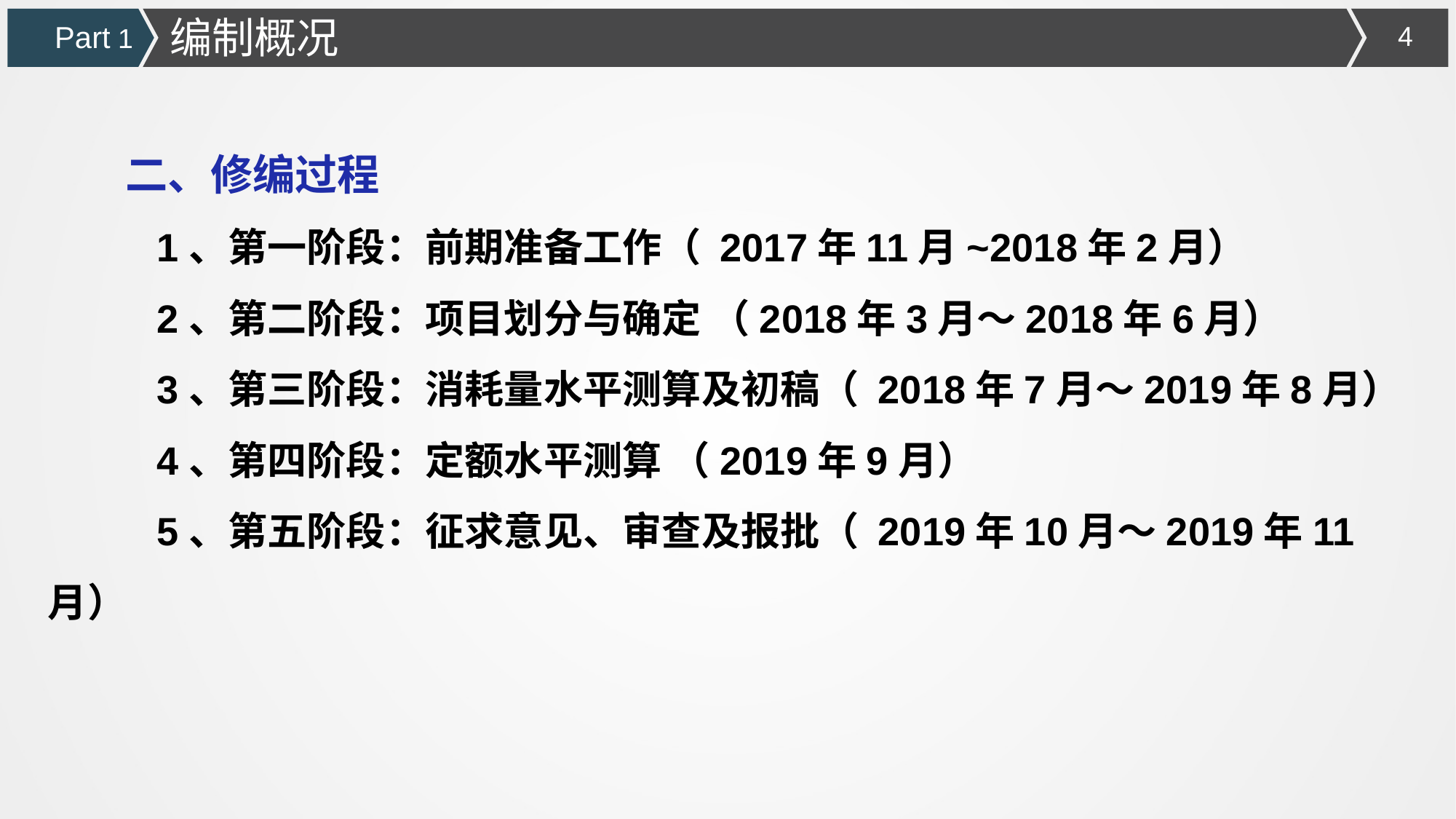

编制概况
Part 1
       二、修编过程
          1、第一阶段：前期准备工作（ 2017年11月~2018年2月）
          2、第二阶段：项目划分与确定 （2018年3月～2018年6月）
          3、第三阶段：消耗量水平测算及初稿（ 2018年7月～2019年8月）
          4、第四阶段：定额水平测算 （2019年9月）
          5、第五阶段：征求意见、审查及报批（ 2019年10月～2019年11月）